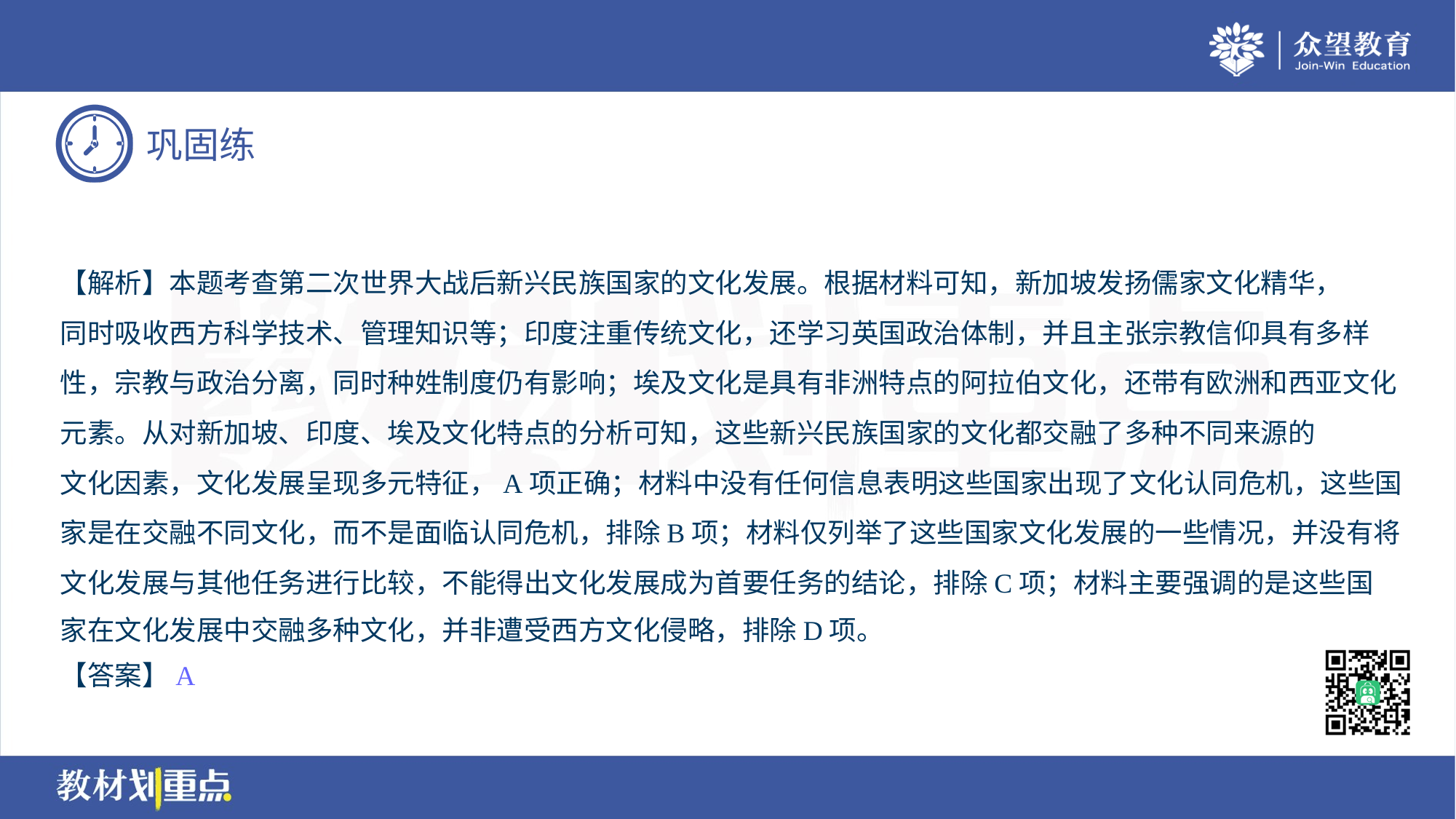

【解析】本题考查第二次世界大战后新兴民族国家的文化发展。根据材料可知，新加坡发扬儒家文化精华，
同时吸收西方科学技术、管理知识等；印度注重传统文化，还学习英国政治体制，并且主张宗教信仰具有多样
性，宗教与政治分离，同时种姓制度仍有影响；埃及文化是具有非洲特点的阿拉伯文化，还带有欧洲和西亚文化
元素。从对新加坡、印度、埃及文化特点的分析可知，这些新兴民族国家的文化都交融了多种不同来源的
文化因素，文化发展呈现多元特征，A项正确；材料中没有任何信息表明这些国家出现了文化认同危机，这些国
家是在交融不同文化，而不是面临认同危机，排除B项；材料仅列举了这些国家文化发展的一些情况，并没有将
文化发展与其他任务进行比较，不能得出文化发展成为首要任务的结论，排除C项；材料主要强调的是这些国
家在文化发展中交融多种文化，并非遭受西方文化侵略，排除D项。
【答案】A